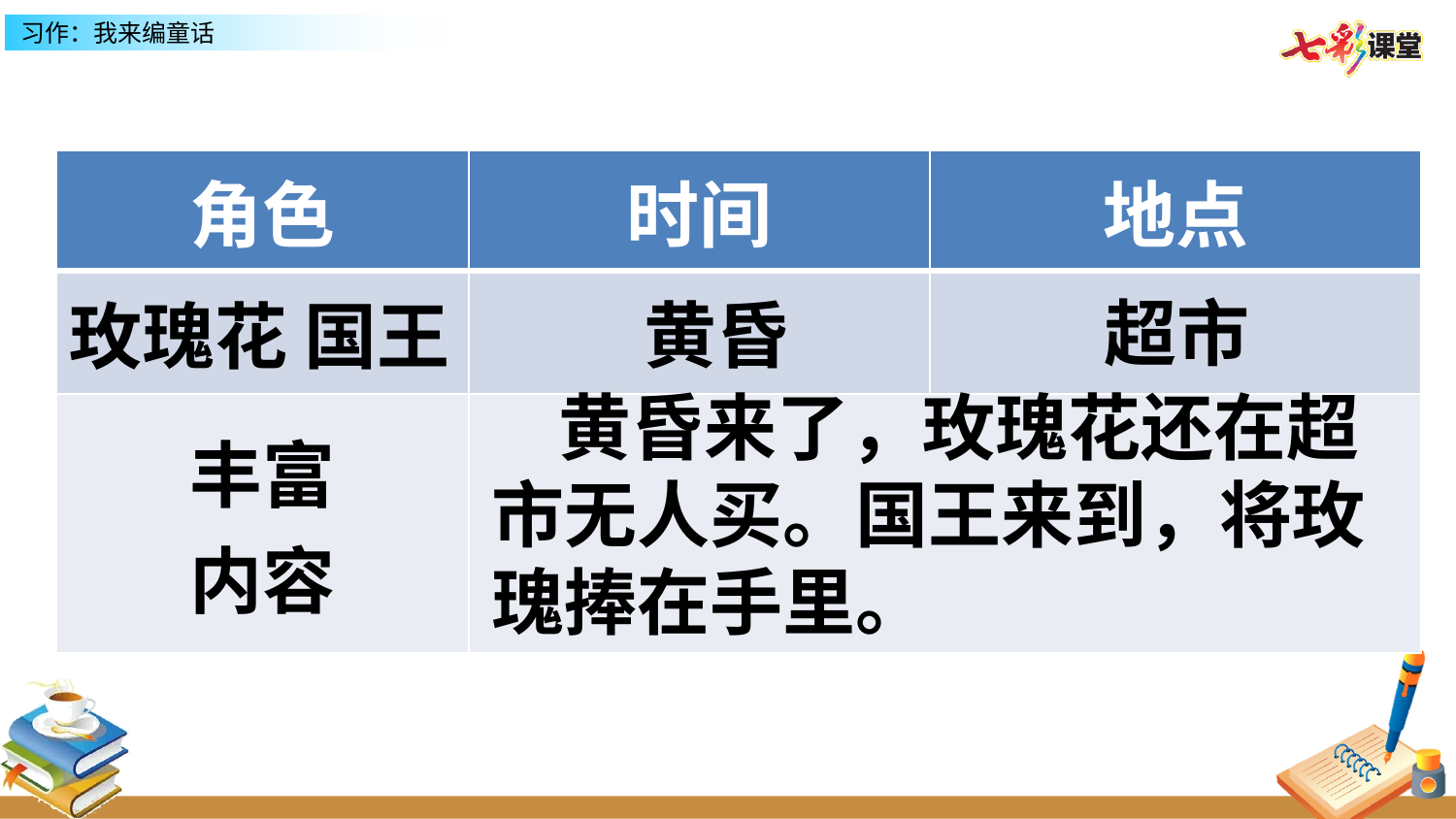

| 角色 | 时间 | 地点 |
| --- | --- | --- |
|  |  |  |
| 丰富 内容 |  |  |
超市
黄昏
玫瑰花 国王
   黄昏来了，玫瑰花还在超市无人买。国王来到，将玫瑰捧在手里。